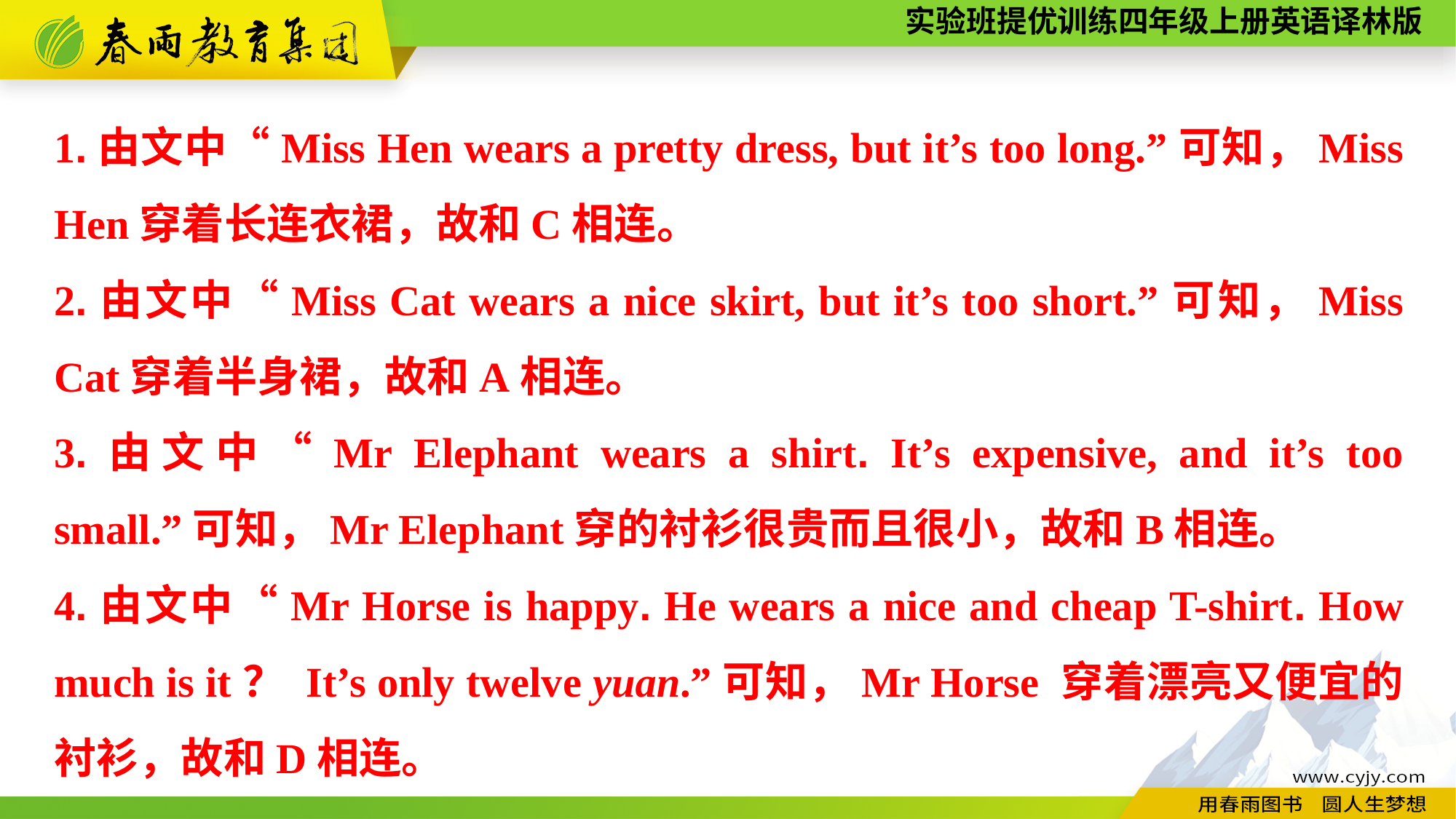

1.由文中“Miss Hen wears a pretty dress, but it’s too long.”可知，Miss Hen穿着长连衣裙，故和C相连。
2.由文中“Miss Cat wears a nice skirt, but it’s too short.”可知，Miss Cat穿着半身裙，故和A相连。
3.由文中“Mr Elephant wears a shirt. It’s expensive, and it’s too small.”可知，Mr Elephant穿的衬衫很贵而且很小，故和B相连。
4.由文中“Mr Horse is happy. He wears a nice and cheap T-shirt. How much is it？ It’s only twelve yuan.”可知，Mr Horse 穿着漂亮又便宜的衬衫，故和D相连。